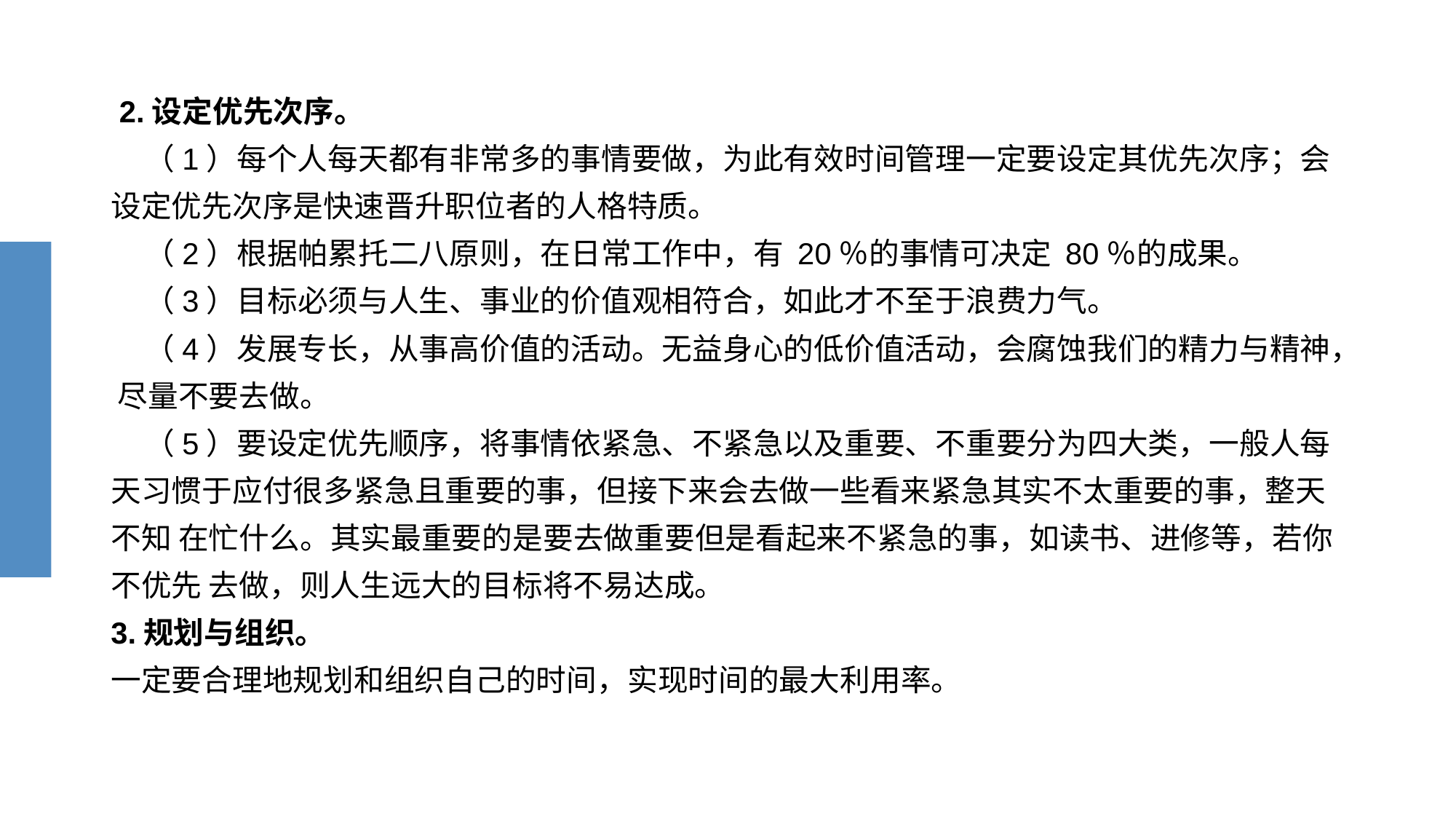

# 2.设定优先次序。 （1）每个人每天都有非常多的事情要做，为此有效时间管理一定要设定其优先次序；会 设定优先次序是快速晋升职位者的人格特质。 （2）根据帕累托二八原则，在日常工作中，有 20％的事情可决定 80％的成果。 （3）目标必须与人生、事业的价值观相符合，如此才不至于浪费力气。 （4）发展专长，从事高价值的活动。无益身心的低价值活动，会腐蚀我们的精力与精神， 尽量不要去做。 （5）要设定优先顺序，将事情依紧急、不紧急以及重要、不重要分为四大类，一般人每天习惯于应付很多紧急且重要的事，但接下来会去做一些看来紧急其实不太重要的事，整天不知 在忙什么。其实最重要的是要去做重要但是看起来不紧急的事，如读书、进修等，若你不优先 去做，则人生远大的目标将不易达成。 3.规划与组织。 一定要合理地规划和组织自己的时间，实现时间的最大利用率。